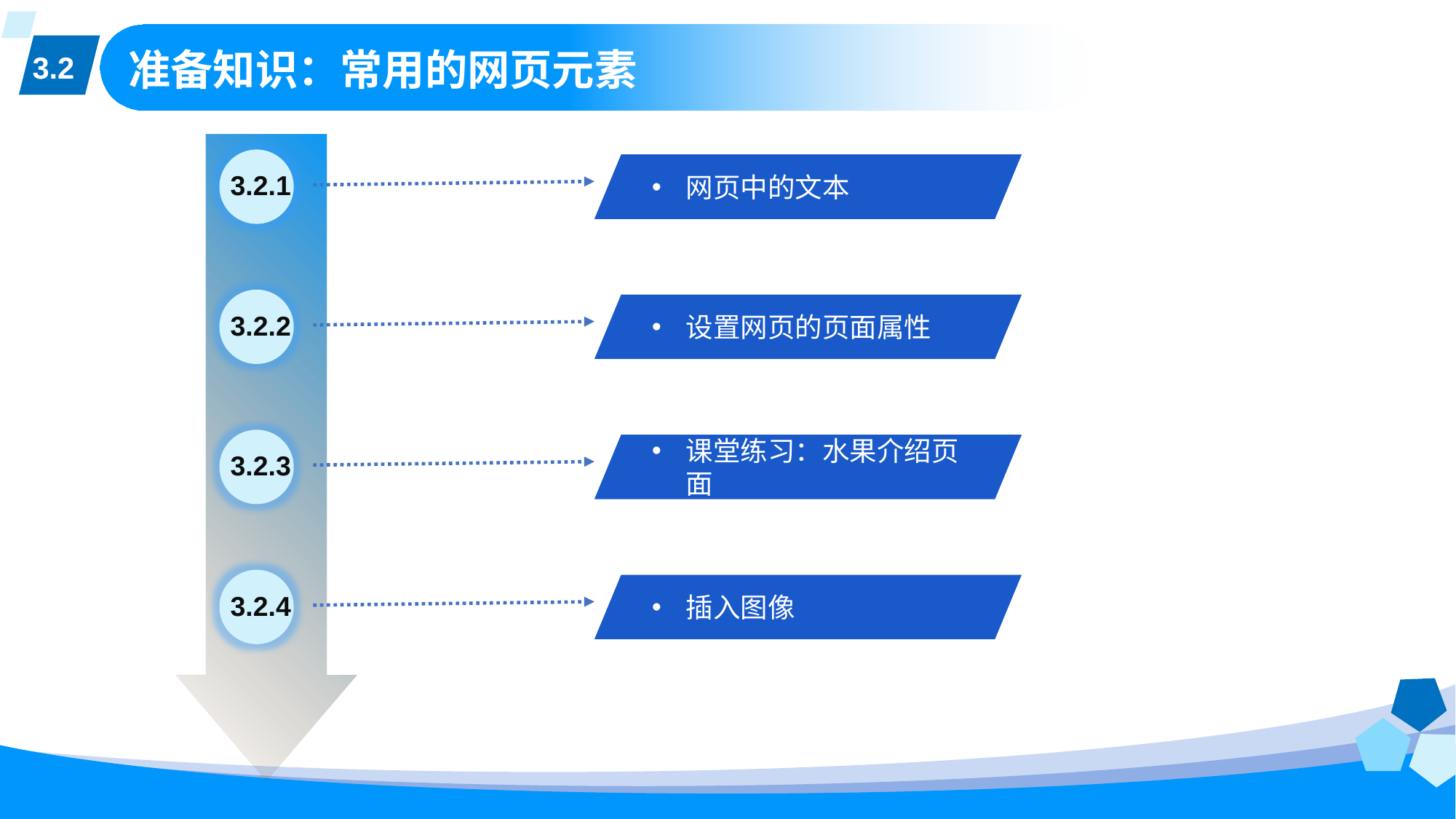

3.2
# 准备知识：常用的网页元素

3.2.1
网页中的文本

3.2.2
设置网页的页面属性

3.2.3
课堂练习：水果介绍页面

3.2.4
插入图像